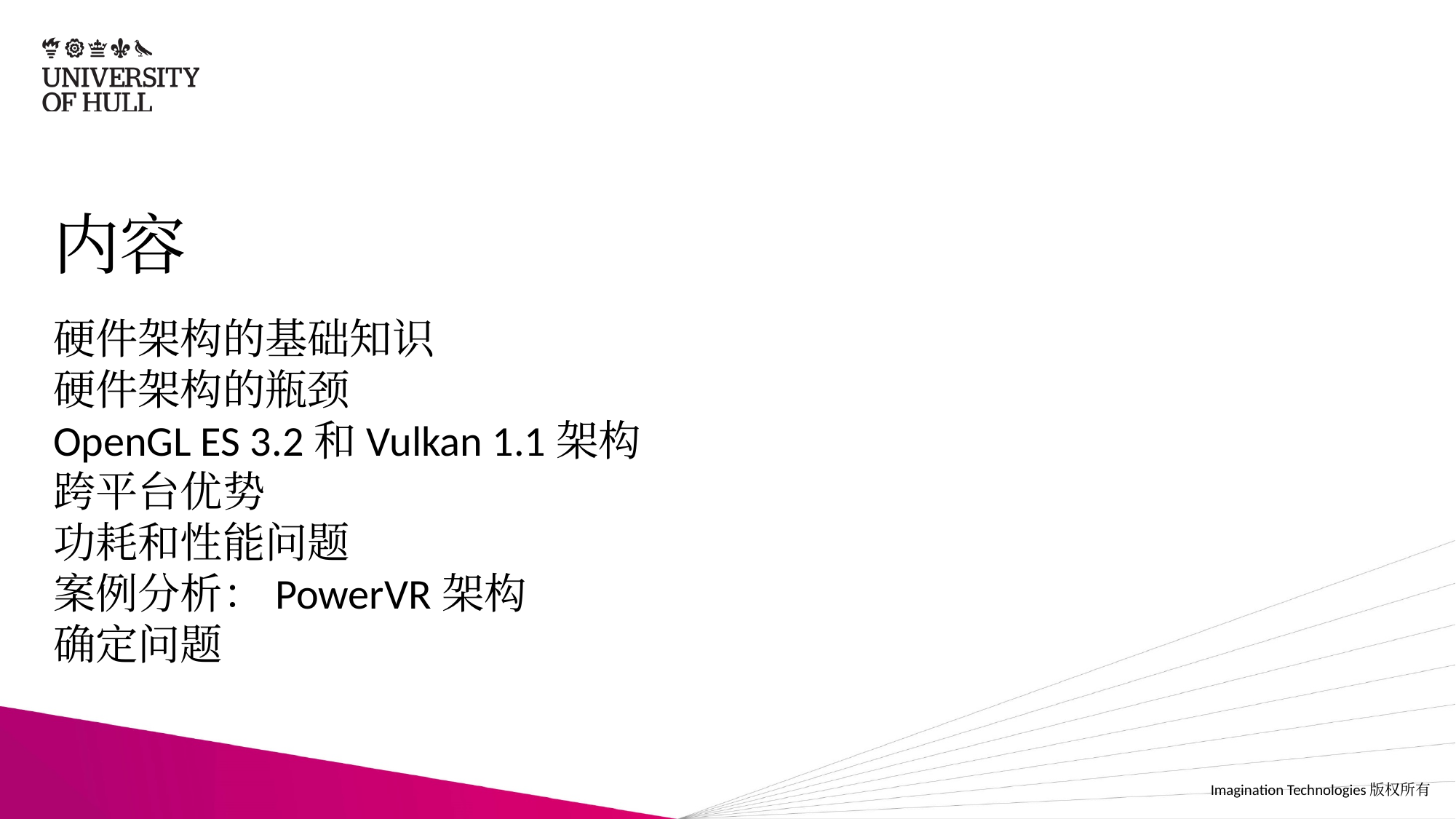

# 内容
硬件架构的基础知识
硬件架构的瓶颈
OpenGL ES 3.2和Vulkan 1.1架构
跨平台优势
功耗和性能问题
案例分析：PowerVR架构
确定问题